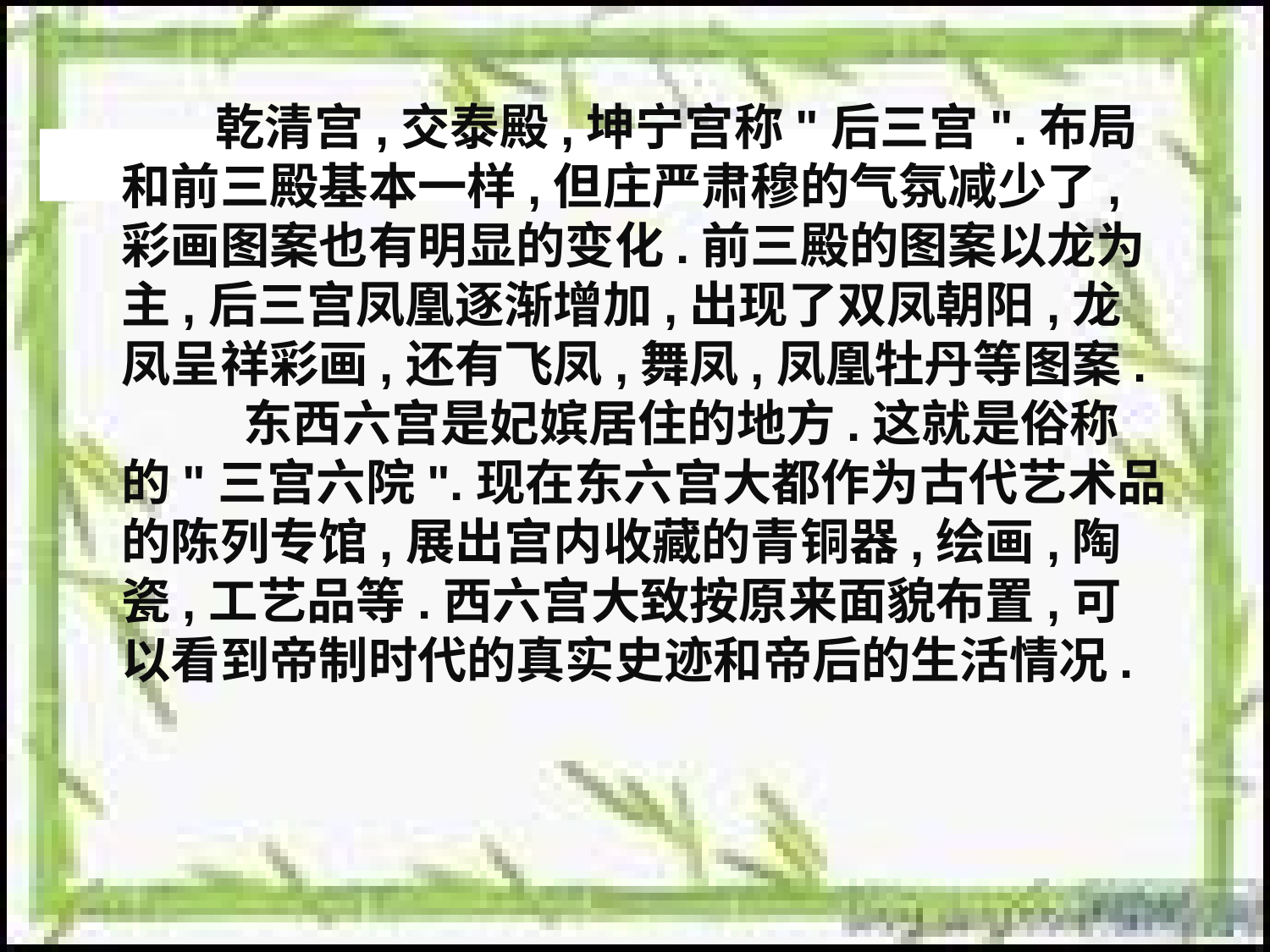

乾清宫,交泰殿,坤宁宫称"后三宫".布局和前三殿基本一样,但庄严肃穆的气氛减少了,彩画图案也有明显的变化.前三殿的图案以龙为主,后三宫凤凰逐渐增加,出现了双凤朝阳,龙凤呈祥彩画,还有飞凤,舞凤,凤凰牡丹等图案.
        东西六宫是妃嫔居住的地方.这就是俗称的"三宫六院".现在东六宫大都作为古代艺术品的陈列专馆,展出宫内收藏的青铜器,绘画,陶瓷,工艺品等.西六宫大致按原来面貌布置,可以看到帝制时代的真实史迹和帝后的生活情况.